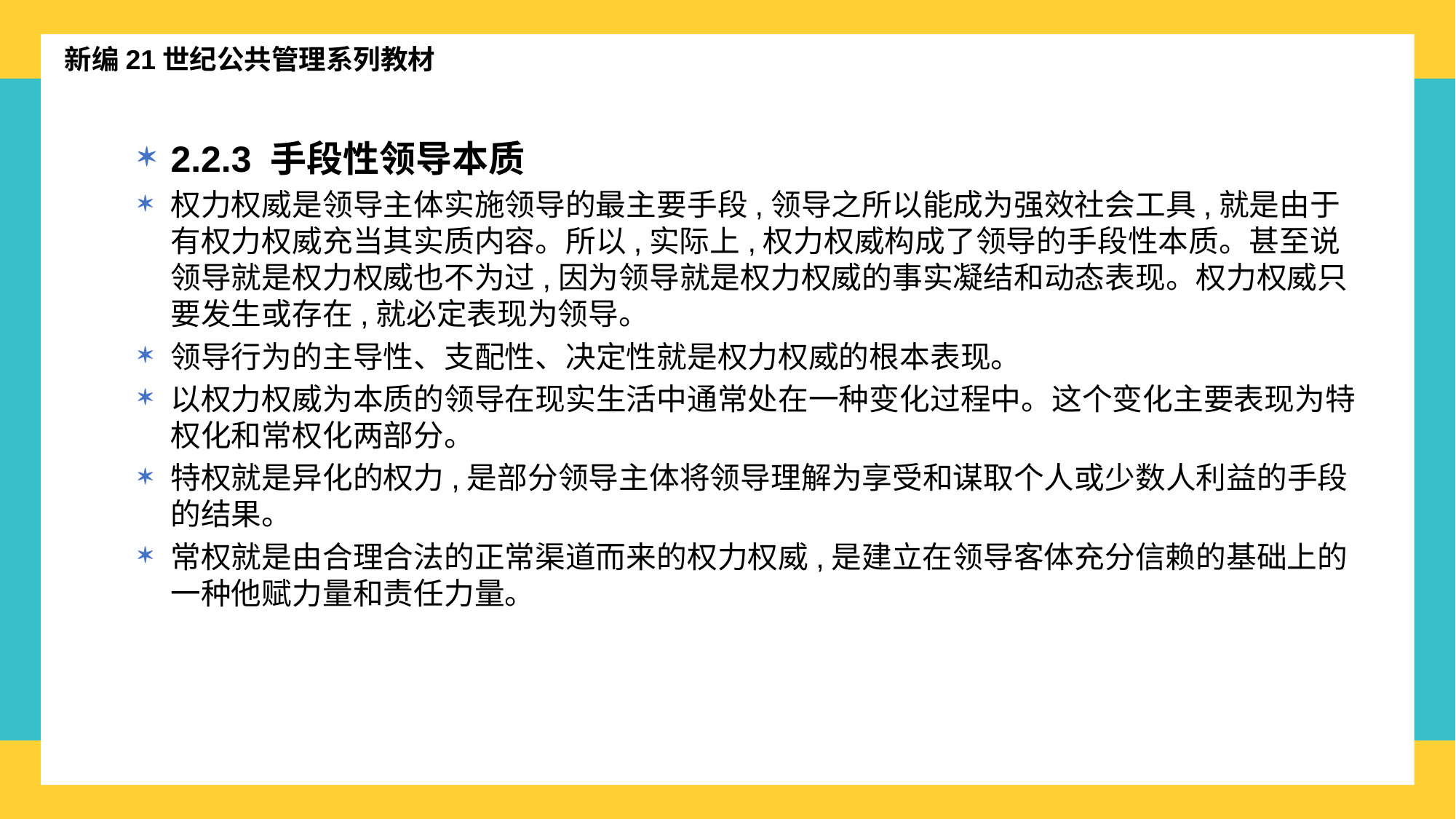

新编21世纪公共管理系列教材
2.2.3 手段性领导本质
权力权威是领导主体实施领导的最主要手段,领导之所以能成为强效社会工具,就是由于有权力权威充当其实质内容。所以,实际上,权力权威构成了领导的手段性本质。甚至说领导就是权力权威也不为过,因为领导就是权力权威的事实凝结和动态表现。权力权威只要发生或存在,就必定表现为领导。
领导行为的主导性、支配性、决定性就是权力权威的根本表现。
以权力权威为本质的领导在现实生活中通常处在一种变化过程中。这个变化主要表现为特权化和常权化两部分。
特权就是异化的权力,是部分领导主体将领导理解为享受和谋取个人或少数人利益的手段的结果。
常权就是由合理合法的正常渠道而来的权力权威,是建立在领导客体充分信赖的基础上的一种他赋力量和责任力量。